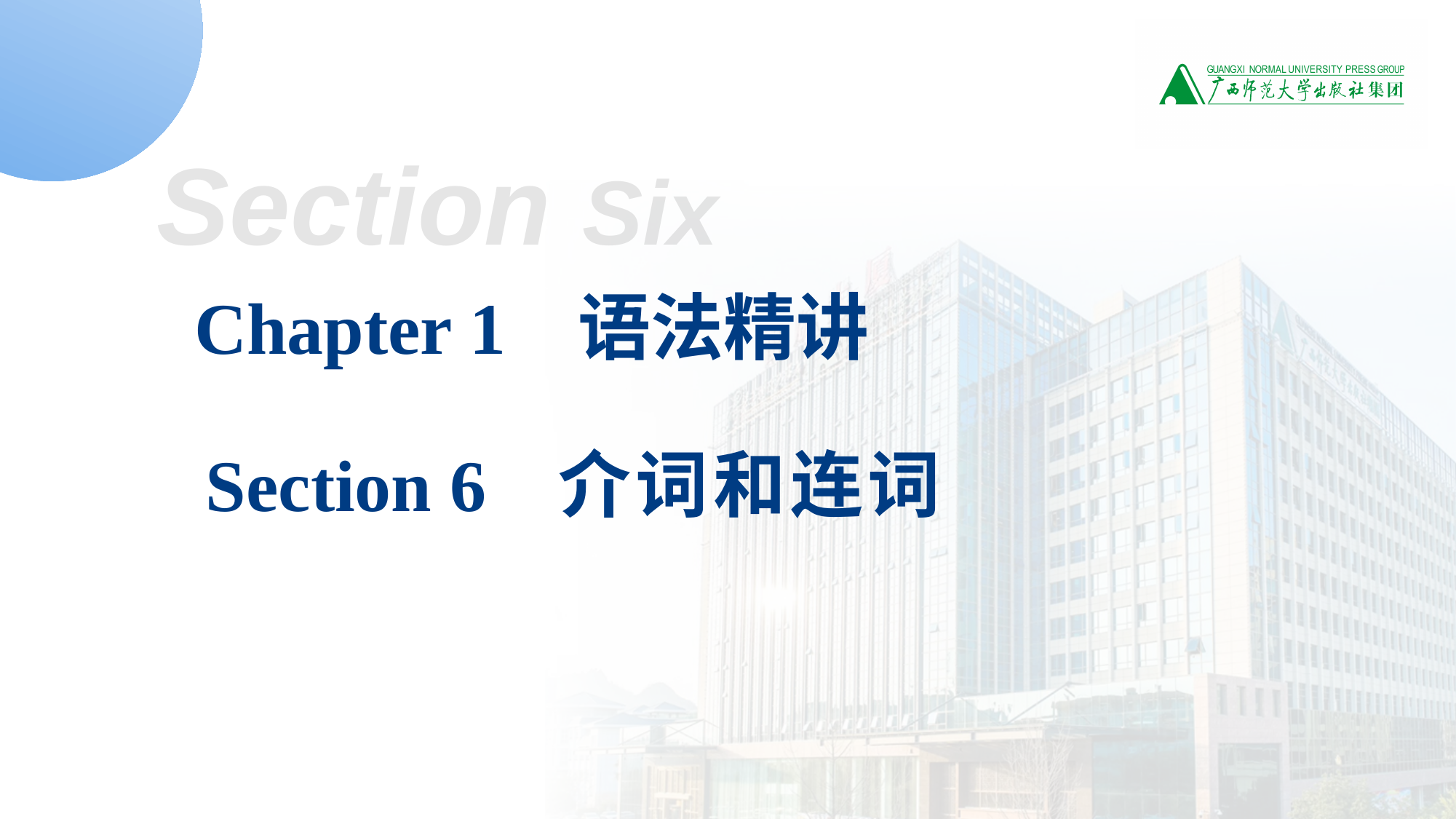

Section Six

Chapter 1   语法精讲

Section 6   介词和连词